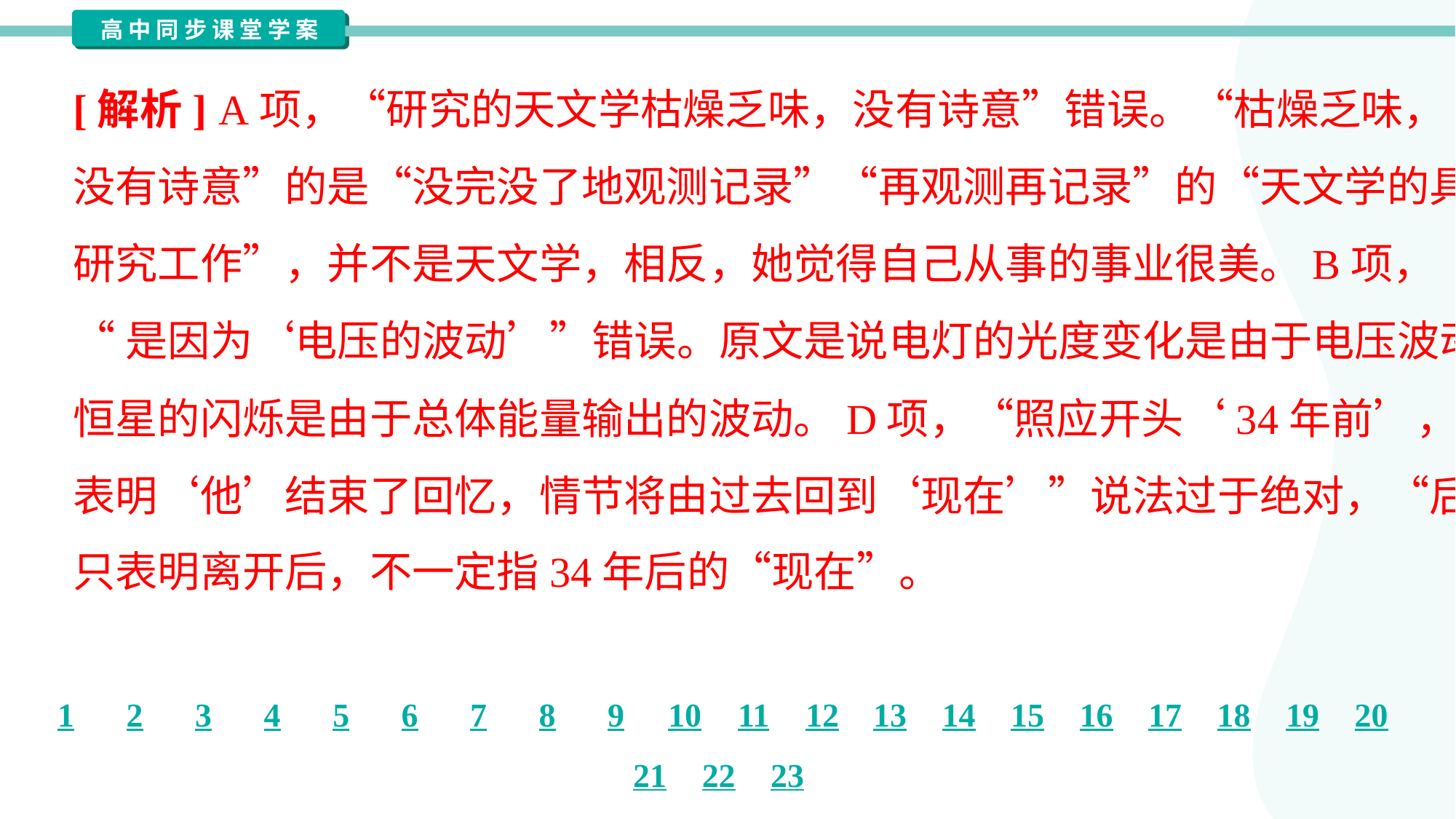

[解析] A项，“研究的天文学枯燥乏味，没有诗意”错误。“枯燥乏味，
没有诗意”的是“没完没了地观测记录”“再观测再记录”的“天文学的具体
研究工作”，并不是天文学，相反，她觉得自己从事的事业很美。B项，
“是因为‘电压的波动’”错误。原文是说电灯的光度变化是由于电压波动，
恒星的闪烁是由于总体能量输出的波动。D项，“照应开头‘34年前’，
表明‘他’结束了回忆，情节将由过去回到‘现在’”说法过于绝对，“后来”
只表明离开后，不一定指34年后的“现在”。